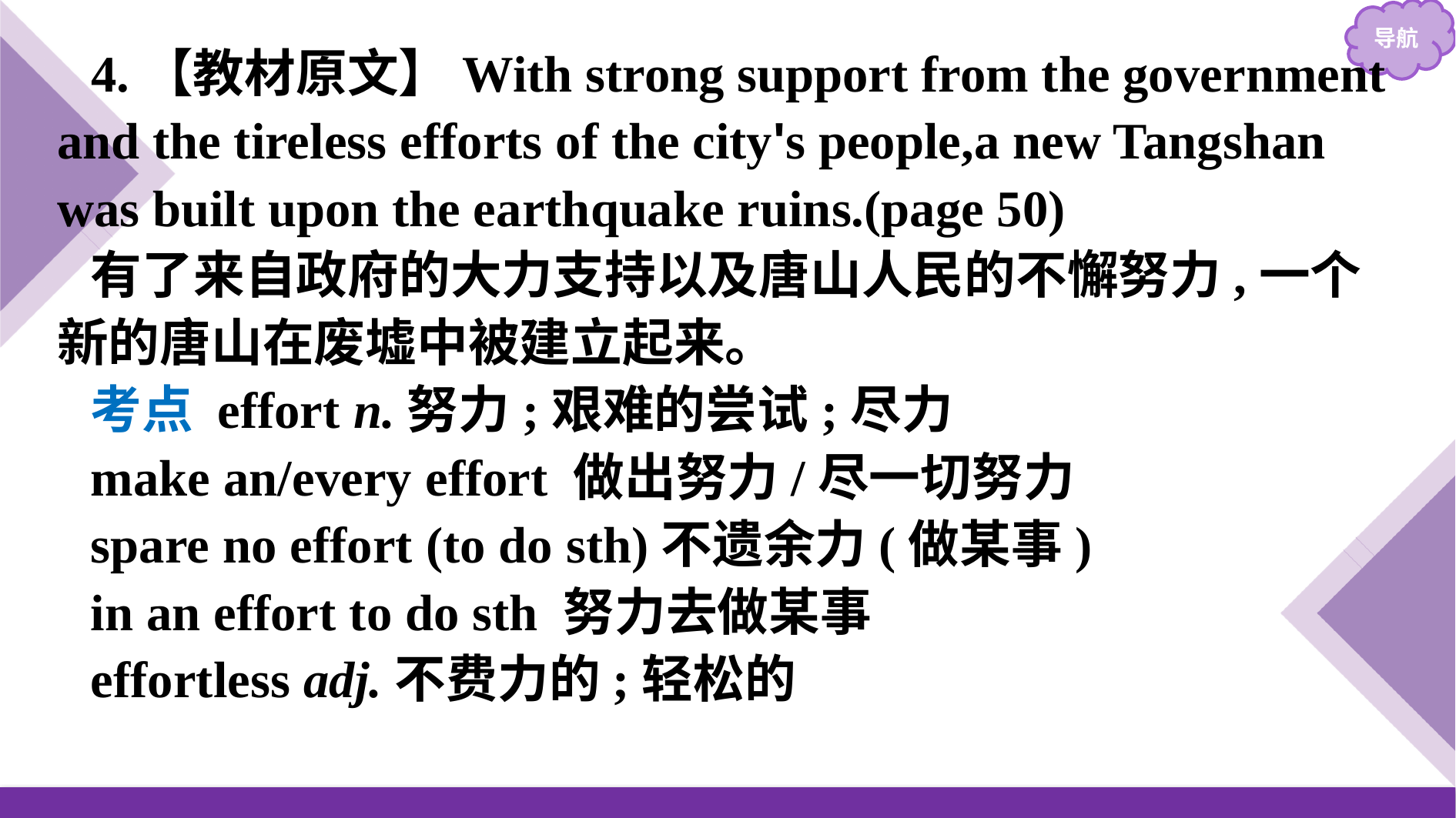

4.【教材原文】With strong support from the government and the tireless efforts of the city's people,a new Tangshan was built upon the earthquake ruins.(page 50)
有了来自政府的大力支持以及唐山人民的不懈努力,一个新的唐山在废墟中被建立起来。
考点 effort n.努力;艰难的尝试;尽力
make an/every effort 做出努力/尽一切努力
spare no effort (to do sth)不遗余力(做某事)
in an effort to do sth 努力去做某事
effortless adj.不费力的;轻松的